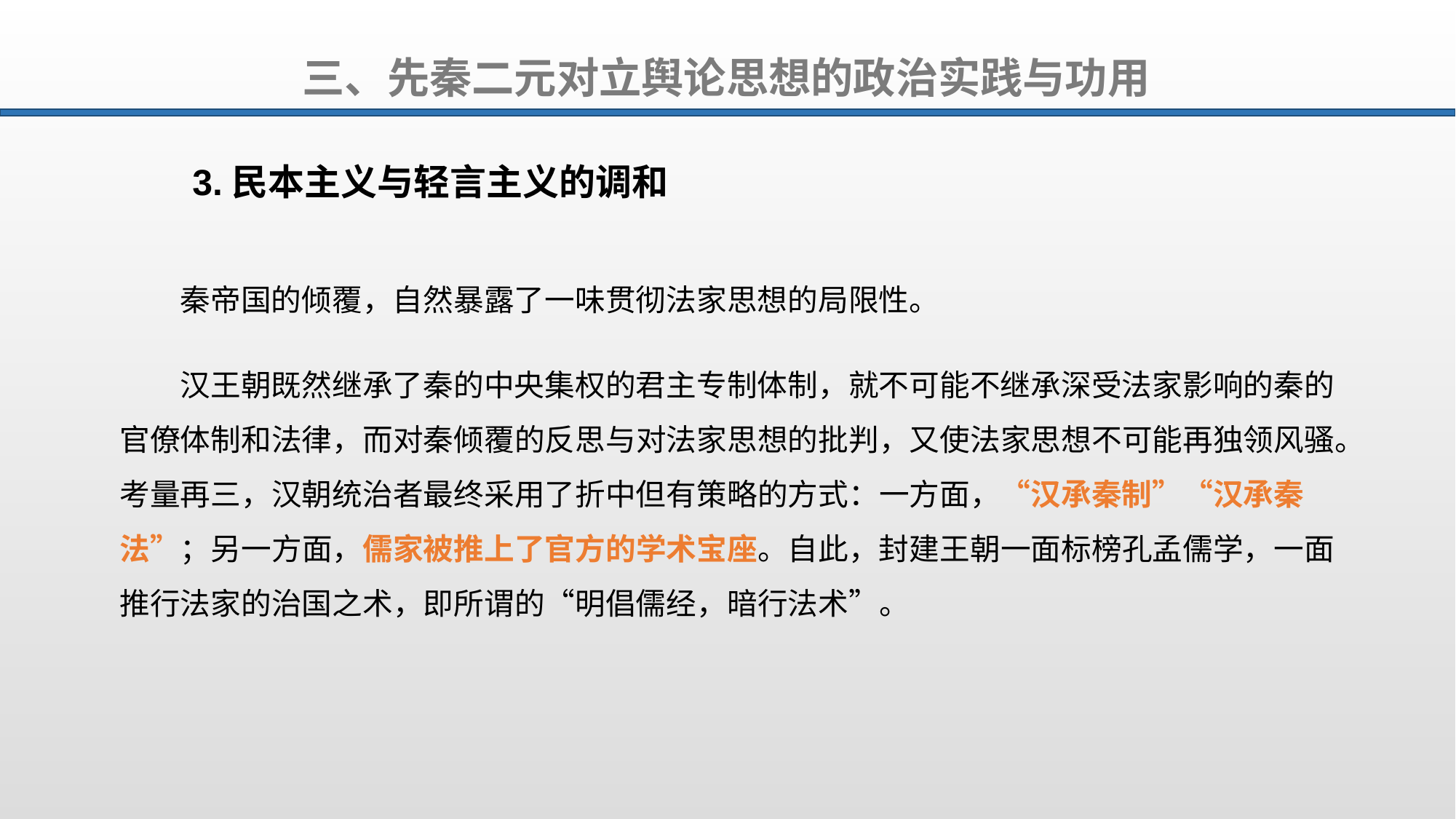

三、先秦二元对立舆论思想的政治实践与功用

3.民本主义与轻言主义的调和
秦帝国的倾覆，自然暴露了一味贯彻法家思想的局限性。
汉王朝既然继承了秦的中央集权的君主专制体制，就不可能不继承深受法家影响的秦的官僚体制和法律，而对秦倾覆的反思与对法家思想的批判，又使法家思想不可能再独领风骚。考量再三，汉朝统治者最终采用了折中但有策略的方式：一方面，“汉承秦制”“汉承秦法”；另一方面，儒家被推上了官方的学术宝座。自此，封建王朝一面标榜孔孟儒学，一面推行法家的治国之术，即所谓的“明倡儒经，暗行法术”。